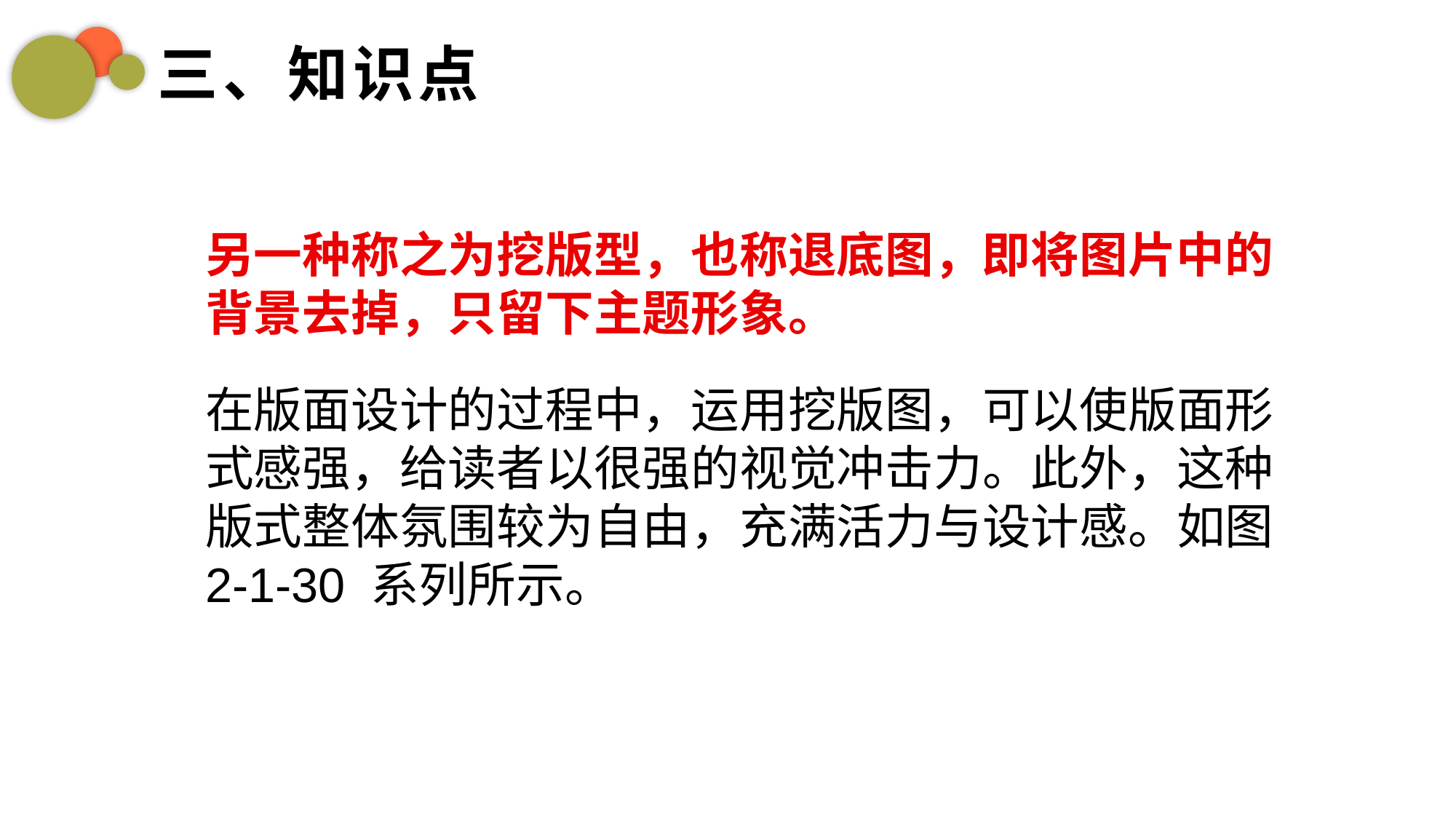

三、知识点
另一种称之为挖版型，也称退底图，即将图片中的背景去掉，只留下主题形象。
在版面设计的过程中，运用挖版图，可以使版面形式感强，给读者以很强的视觉冲击力。此外，这种版式整体氛围较为自由，充满活力与设计感。如图 2-1-30 系列所示。